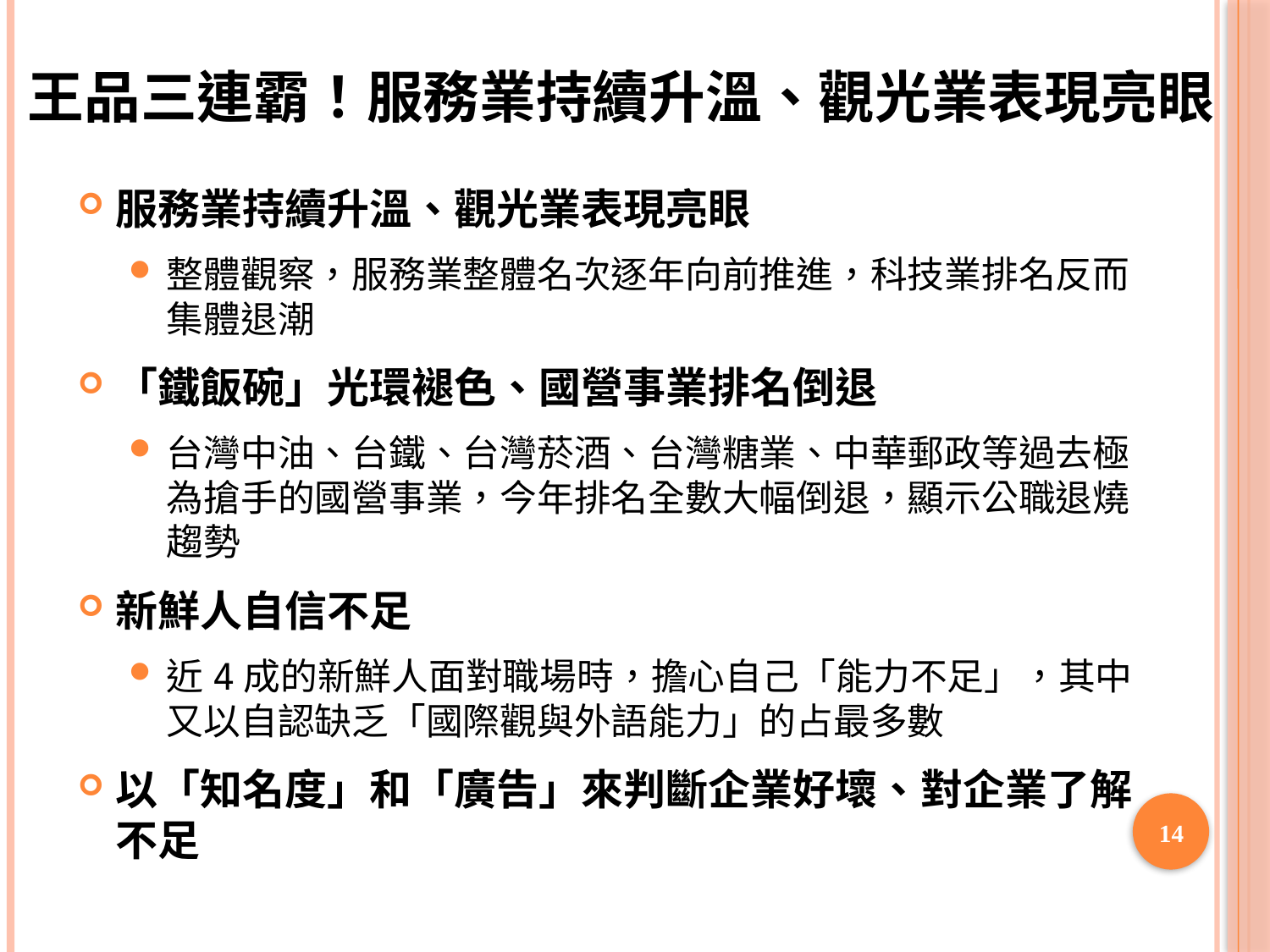

王品三連霸！服務業持續升溫、觀光業表現亮眼
服務業持續升溫、觀光業表現亮眼
整體觀察，服務業整體名次逐年向前推進，科技業排名反而集體退潮
「鐵飯碗」光環褪色、國營事業排名倒退
台灣中油、台鐵、台灣菸酒、台灣糖業、中華郵政等過去極為搶手的國營事業，今年排名全數大幅倒退，顯示公職退燒趨勢
新鮮人自信不足
近4成的新鮮人面對職場時，擔心自己「能力不足」，其中又以自認缺乏「國際觀與外語能力」的占最多數
以「知名度」和「廣告」來判斷企業好壞、對企業了解不足

14